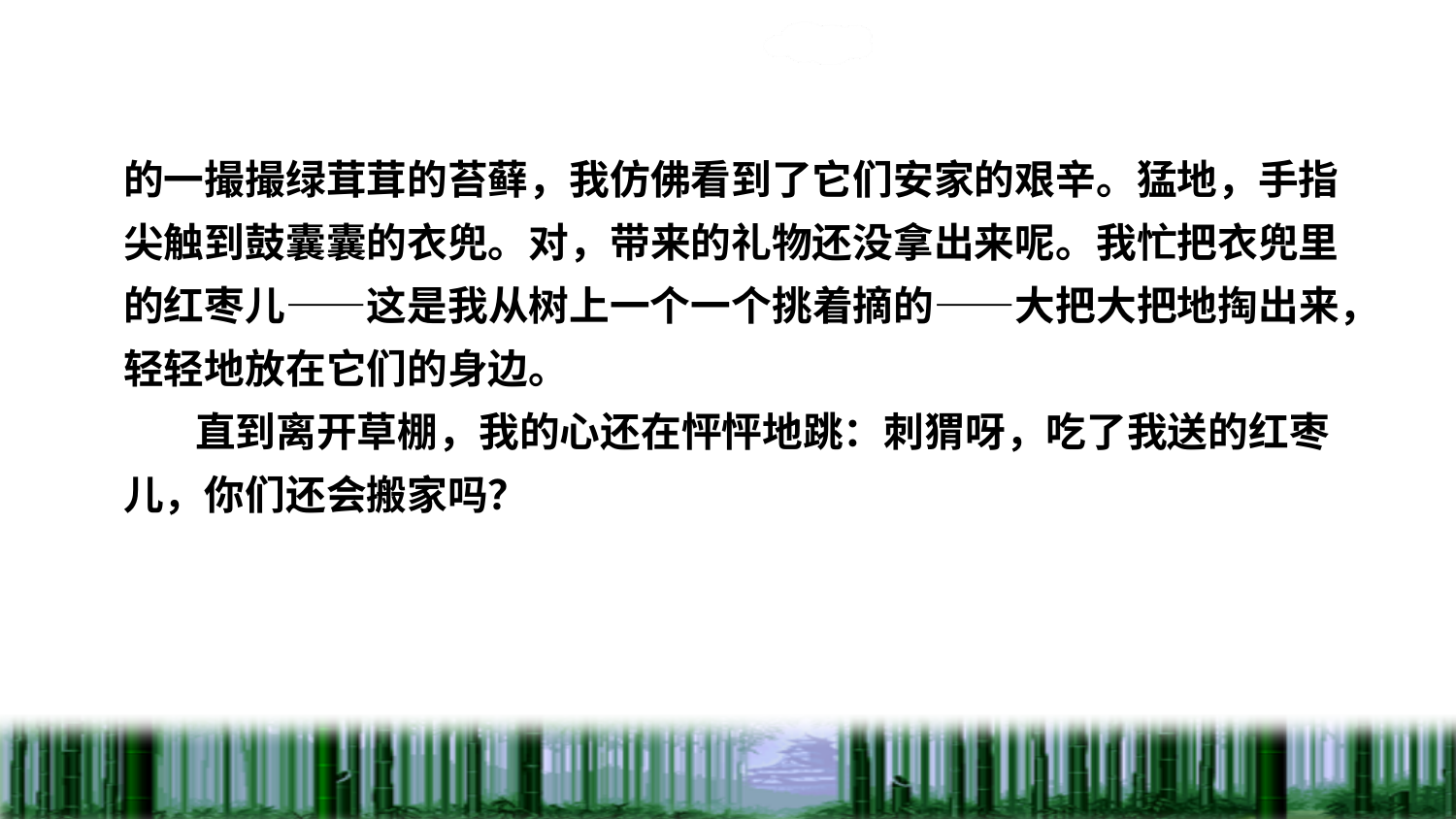

的一撮撮绿茸茸的苔藓，我仿佛看到了它们安家的艰辛。猛地，手指尖触到鼓囊囊的衣兜。对，带来的礼物还没拿出来呢。我忙把衣兜里的红枣儿——这是我从树上一个一个挑着摘的——大把大把地掏出来，轻轻地放在它们的身边。
直到离开草棚，我的心还在怦怦地跳：刺猬呀，吃了我送的红枣儿，你们还会搬家吗？